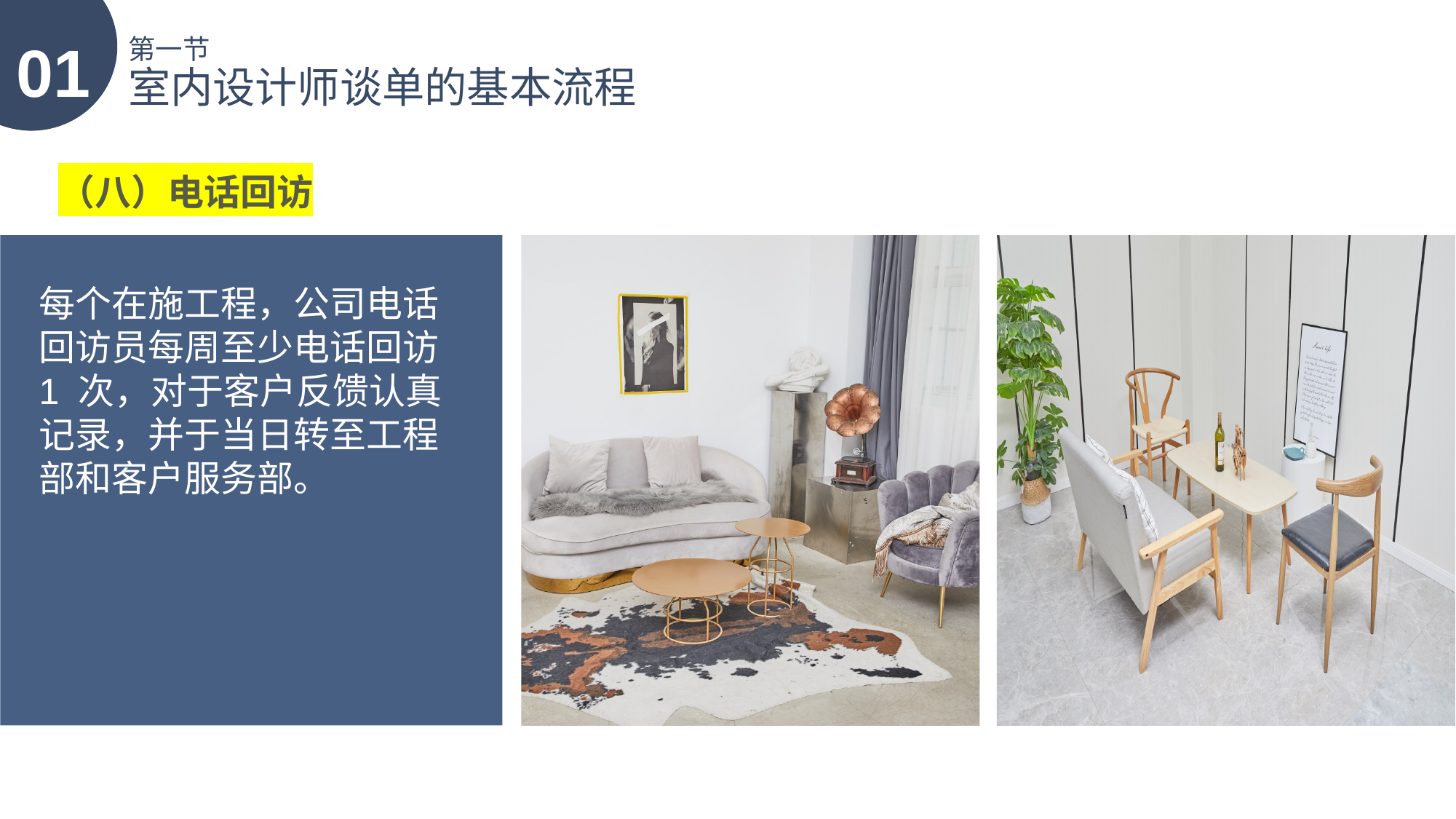

01
第一节
室内设计师谈单的基本流程
（八）电话回访

每个在施工程，公司电话回访员每周至少电话回访 1 次，对于客户反馈认真记录，并于当日转至工程部和客户服务部。